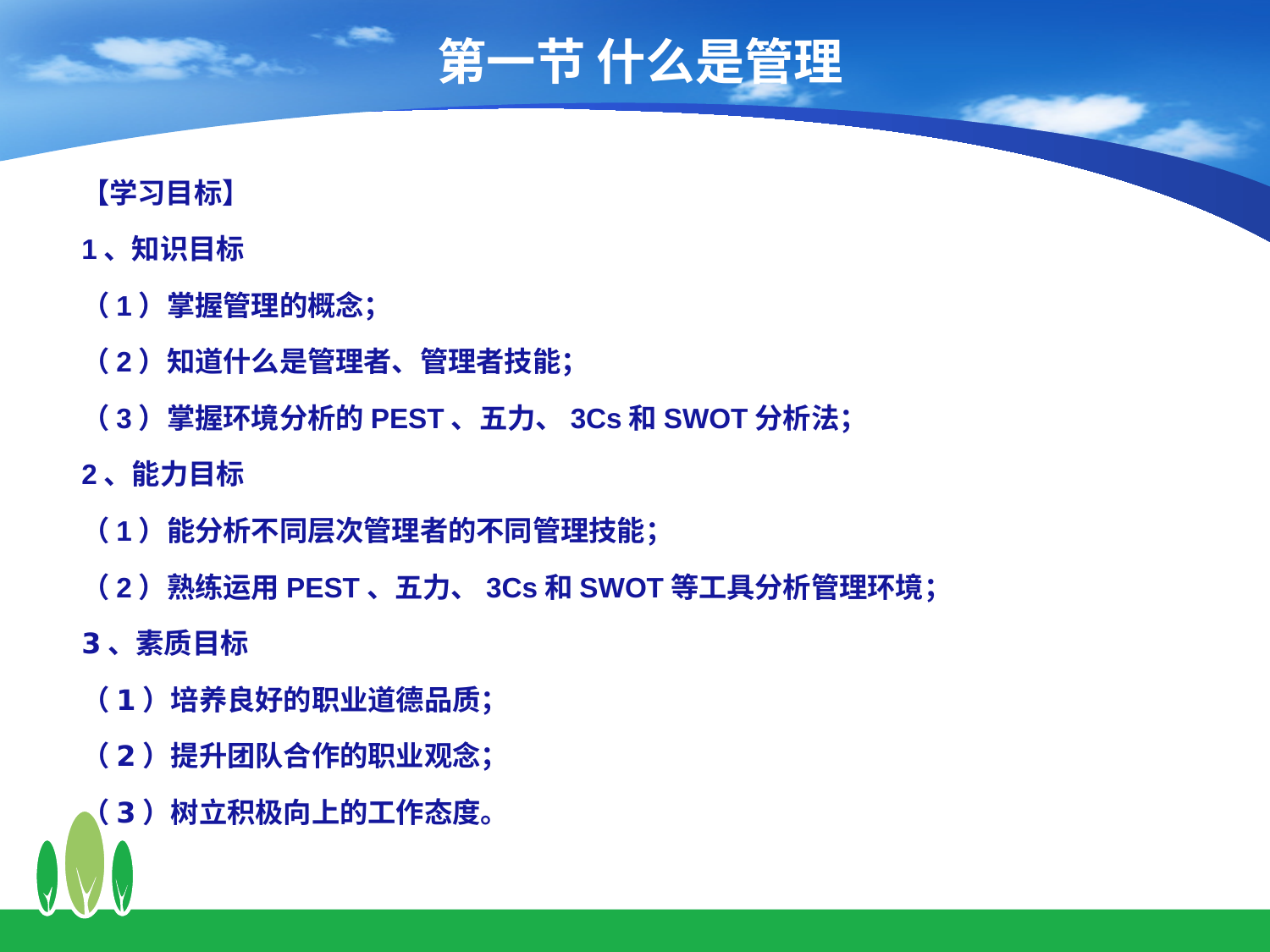

# 第一节 什么是管理
【学习目标】
1、知识目标
（1）掌握管理的概念；
（2）知道什么是管理者、管理者技能；
（3）掌握环境分析的PEST、五力、3Cs和SWOT分析法；
2、能力目标
（1）能分析不同层次管理者的不同管理技能；
（2）熟练运用PEST、五力、3Cs和SWOT等工具分析管理环境；
3、素质目标
（1）培养良好的职业道德品质；
（2）提升团队合作的职业观念；
（3）树立积极向上的工作态度。

3